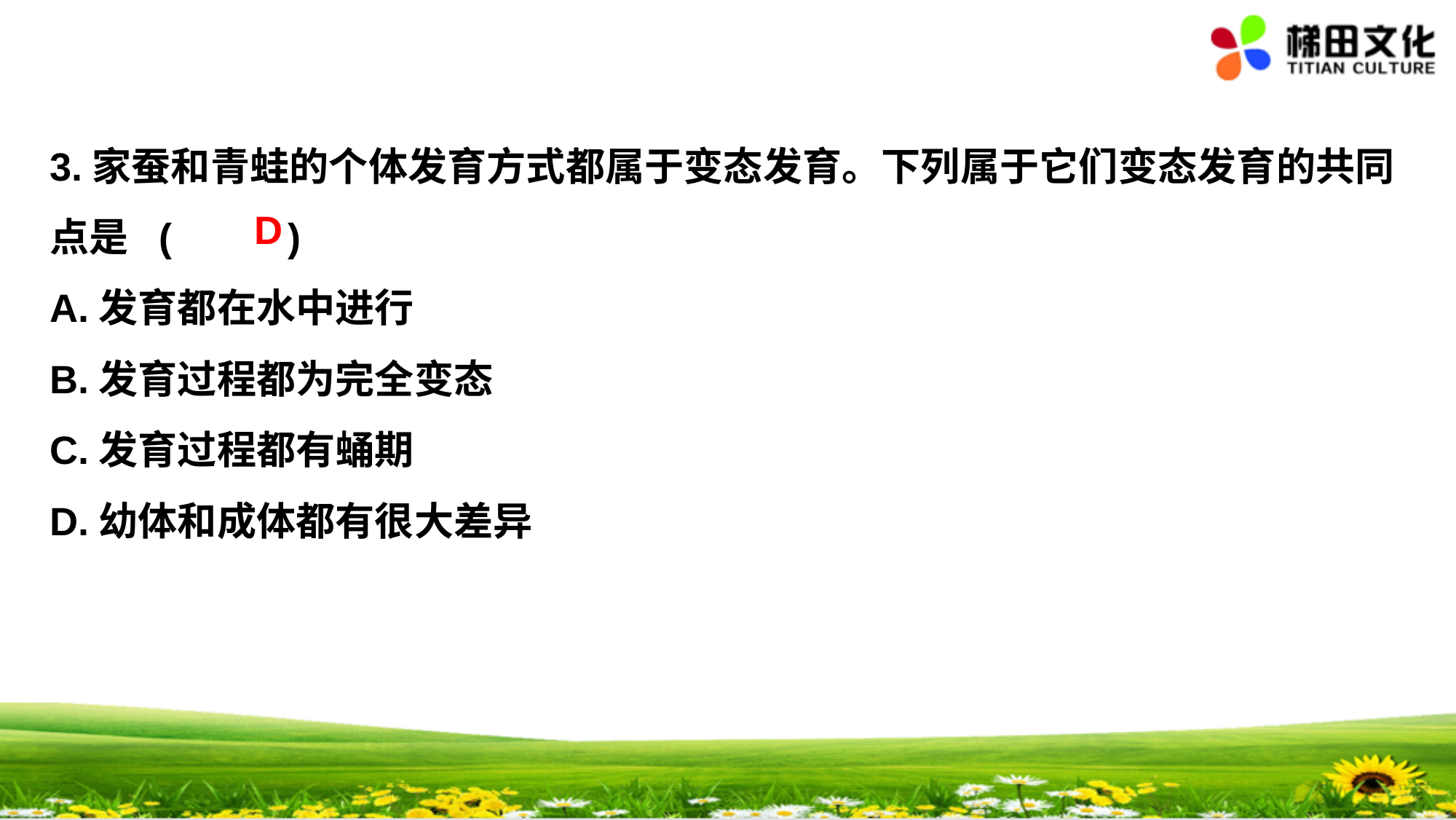

3.家蚕和青蛙的个体发育方式都属于变态发育。下列属于它们变态发育的共同
点是	(　  　)
A.发育都在水中进行
B.发育过程都为完全变态
C.发育过程都有蛹期
D.幼体和成体都有很大差异
D